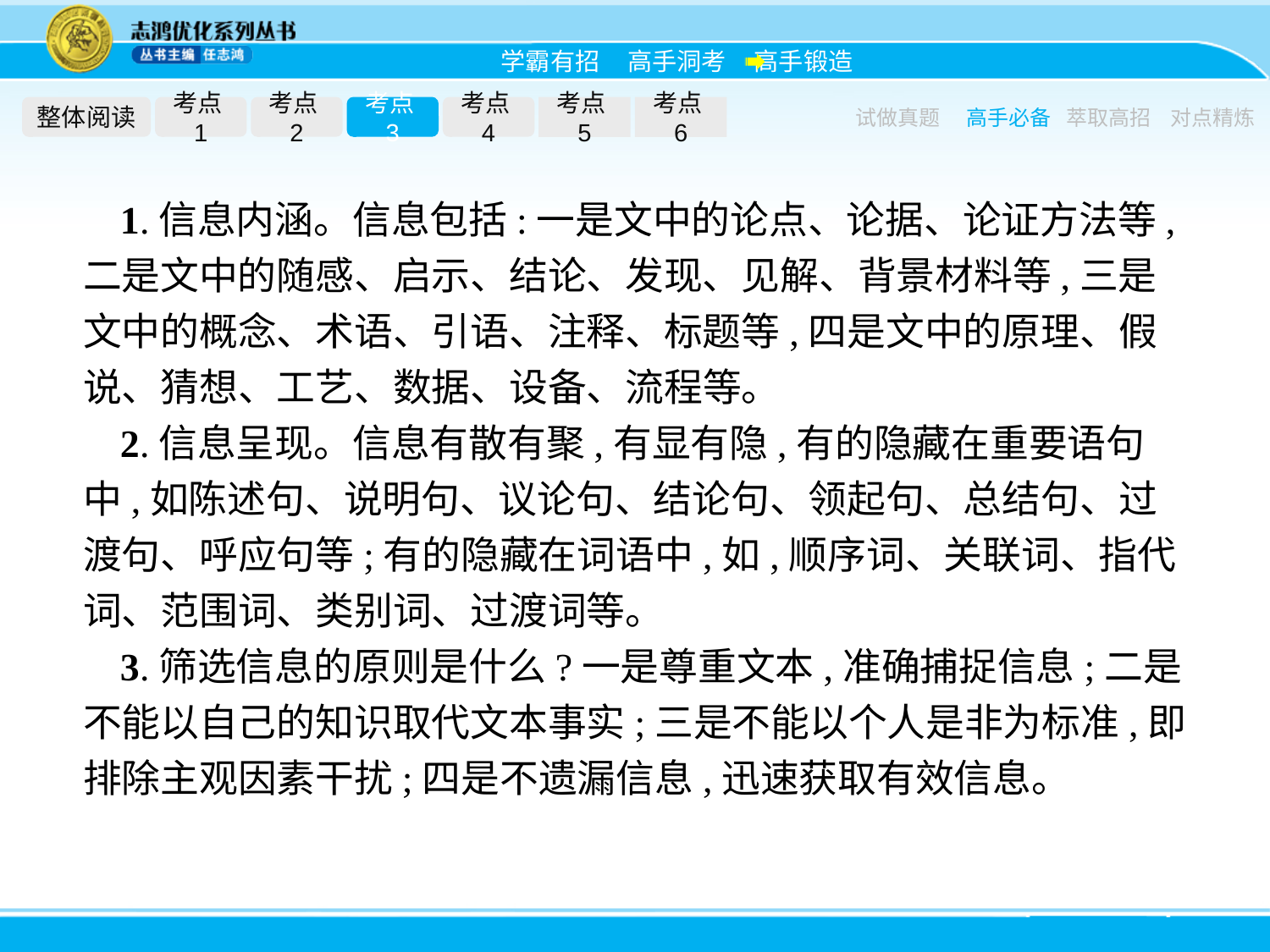

整体阅读
考点1
考点2
考点3
考点4
考点5
考点6
试做真题
高手必备
萃取高招
对点精炼
1.信息内涵。信息包括:一是文中的论点、论据、论证方法等,二是文中的随感、启示、结论、发现、见解、背景材料等,三是文中的概念、术语、引语、注释、标题等,四是文中的原理、假说、猜想、工艺、数据、设备、流程等。
2.信息呈现。信息有散有聚,有显有隐,有的隐藏在重要语句中,如陈述句、说明句、议论句、结论句、领起句、总结句、过渡句、呼应句等;有的隐藏在词语中,如,顺序词、关联词、指代词、范围词、类别词、过渡词等。
3.筛选信息的原则是什么?一是尊重文本,准确捕捉信息;二是不能以自己的知识取代文本事实;三是不能以个人是非为标准,即排除主观因素干扰;四是不遗漏信息,迅速获取有效信息。